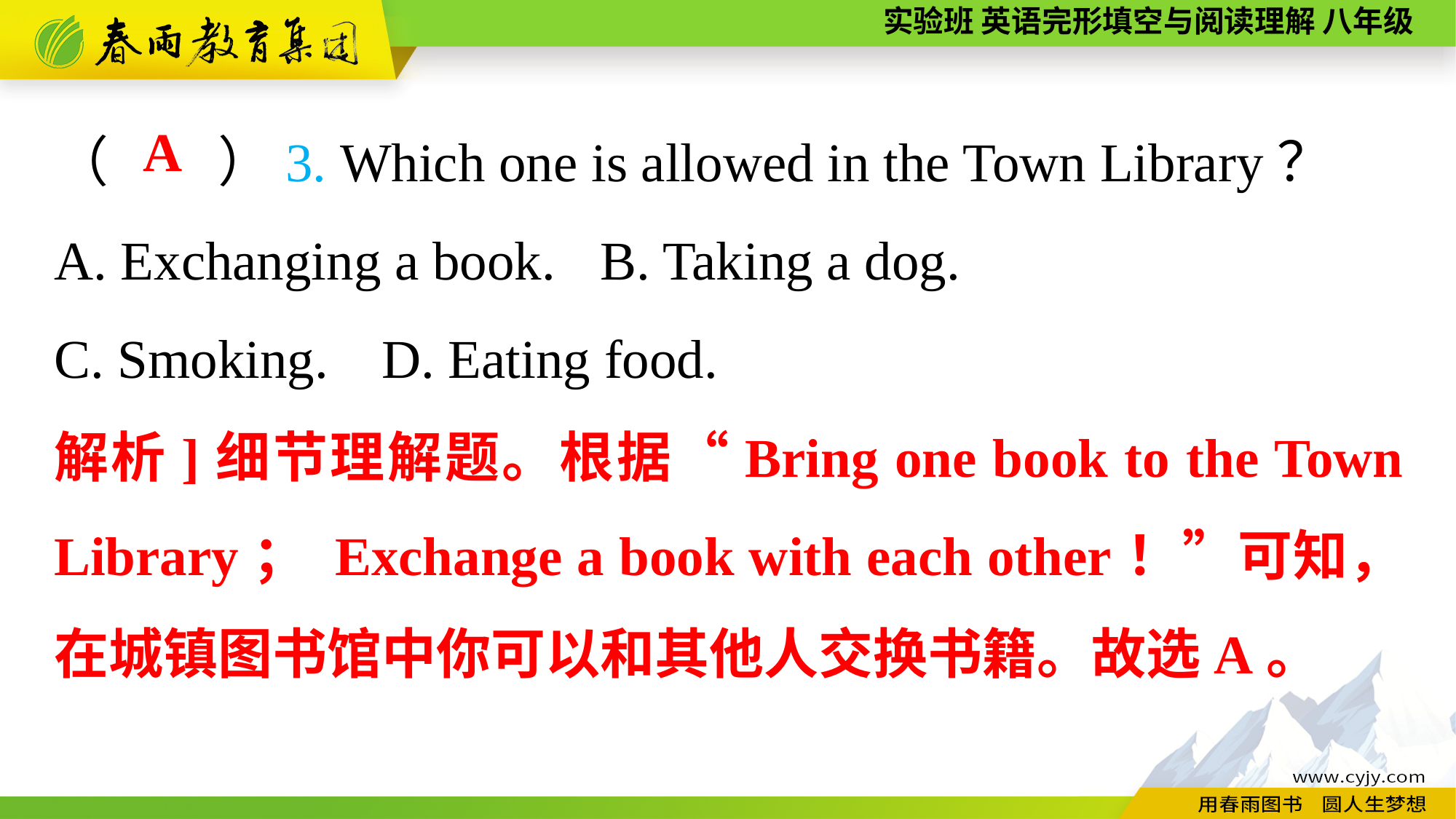

（　　）3. Which one is allowed in the Town Library？
A. Exchanging a book.	B. Taking a dog.
C. Smoking.	D. Eating food.
A
解析]细节理解题。根据“Bring one book to the Town Library； Exchange a book with each other！”可知，在城镇图书馆中你可以和其他人交换书籍。故选A。